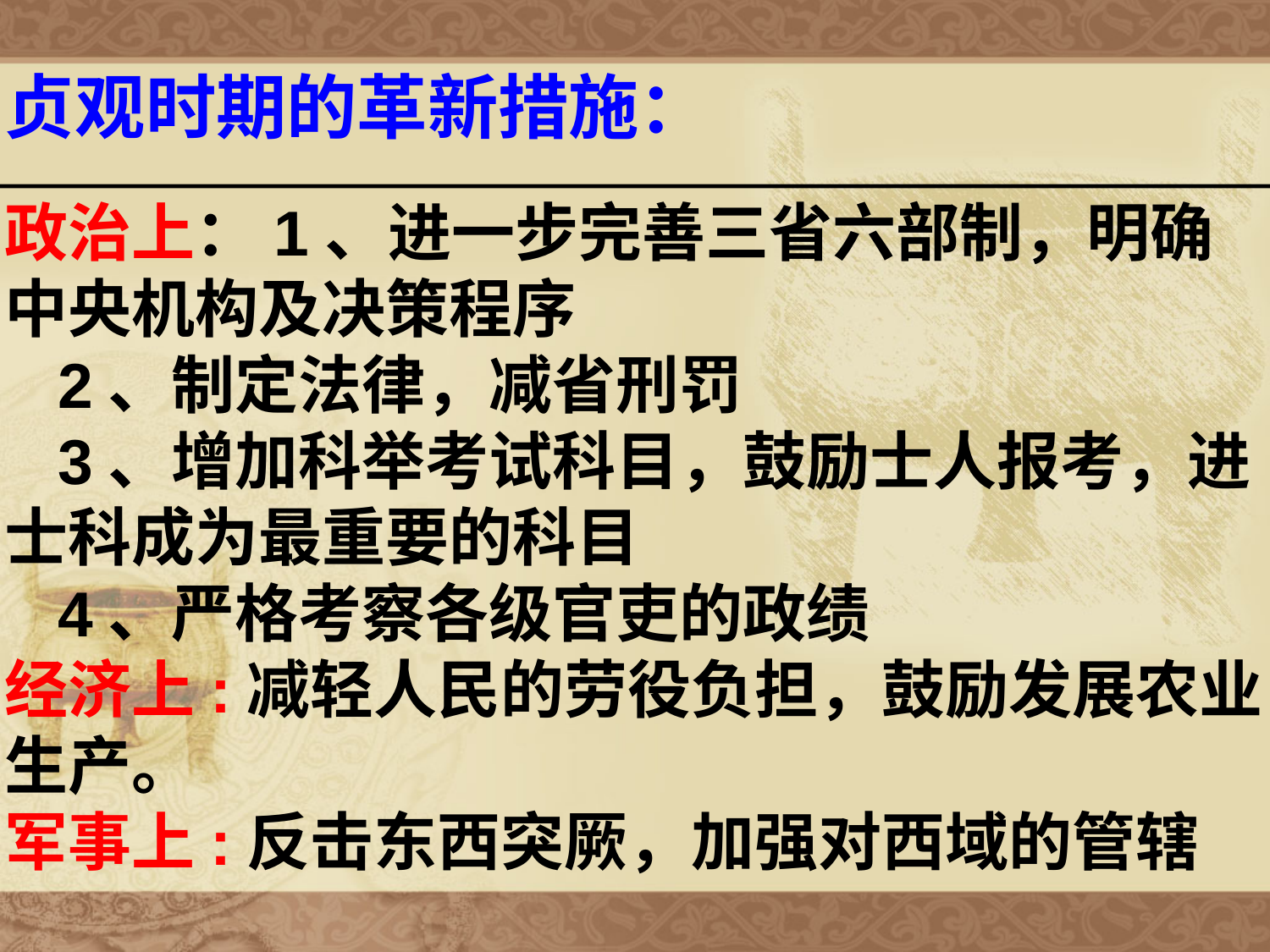

贞观时期的革新措施：

政治上：1、进一步完善三省六部制，明确中央机构及决策程序
   2、制定法律，减省刑罚
   3、增加科举考试科目，鼓励士人报考，进士科成为最重要的科目
   4、严格考察各级官吏的政绩
经济上:减轻人民的劳役负担，鼓励发展农业生产。
军事上:反击东西突厥，加强对西域的管辖